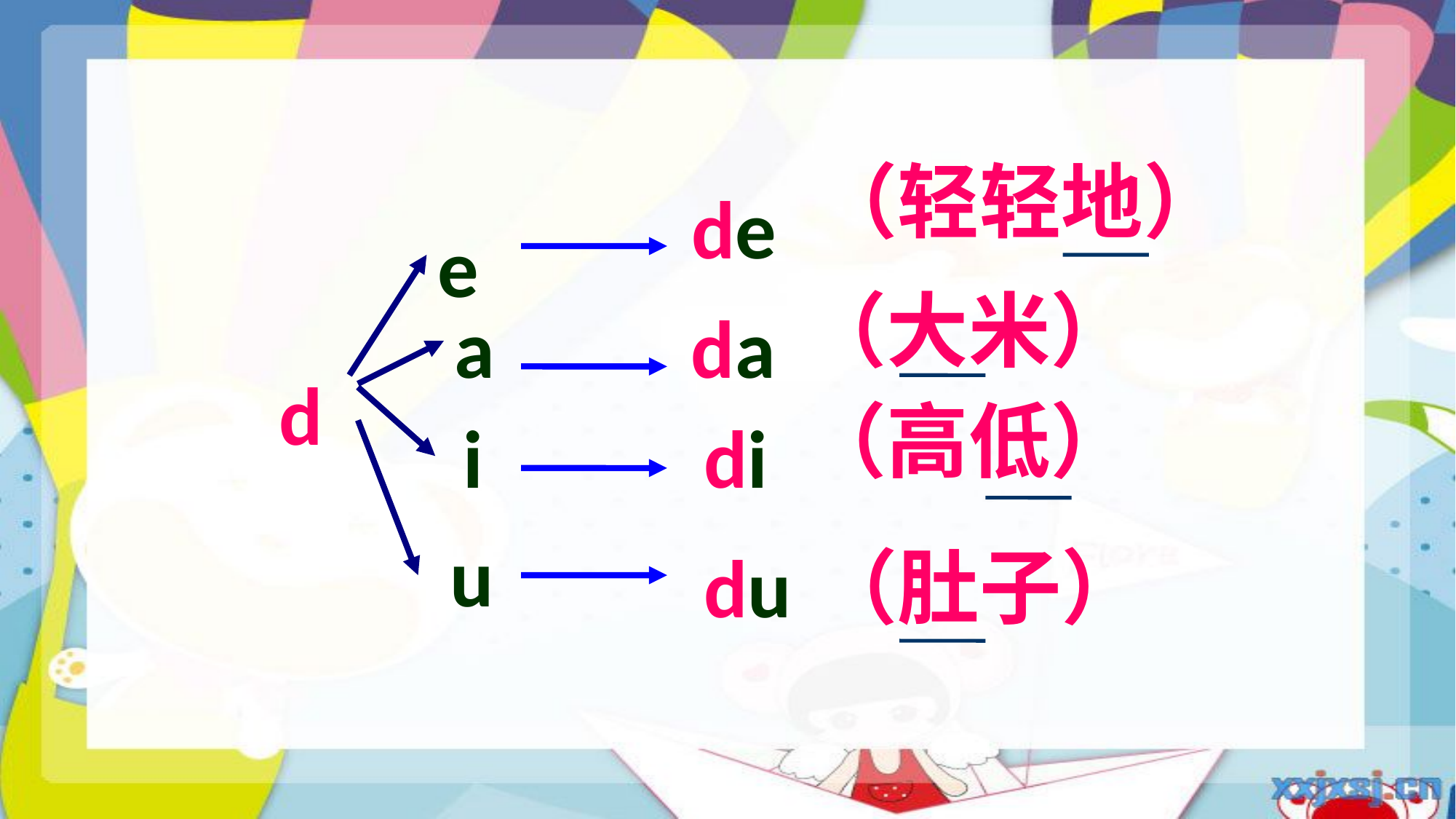

（轻轻地）
de
e

（大米）
a
da

d

（高低）

i
di

u
（肚子）
du